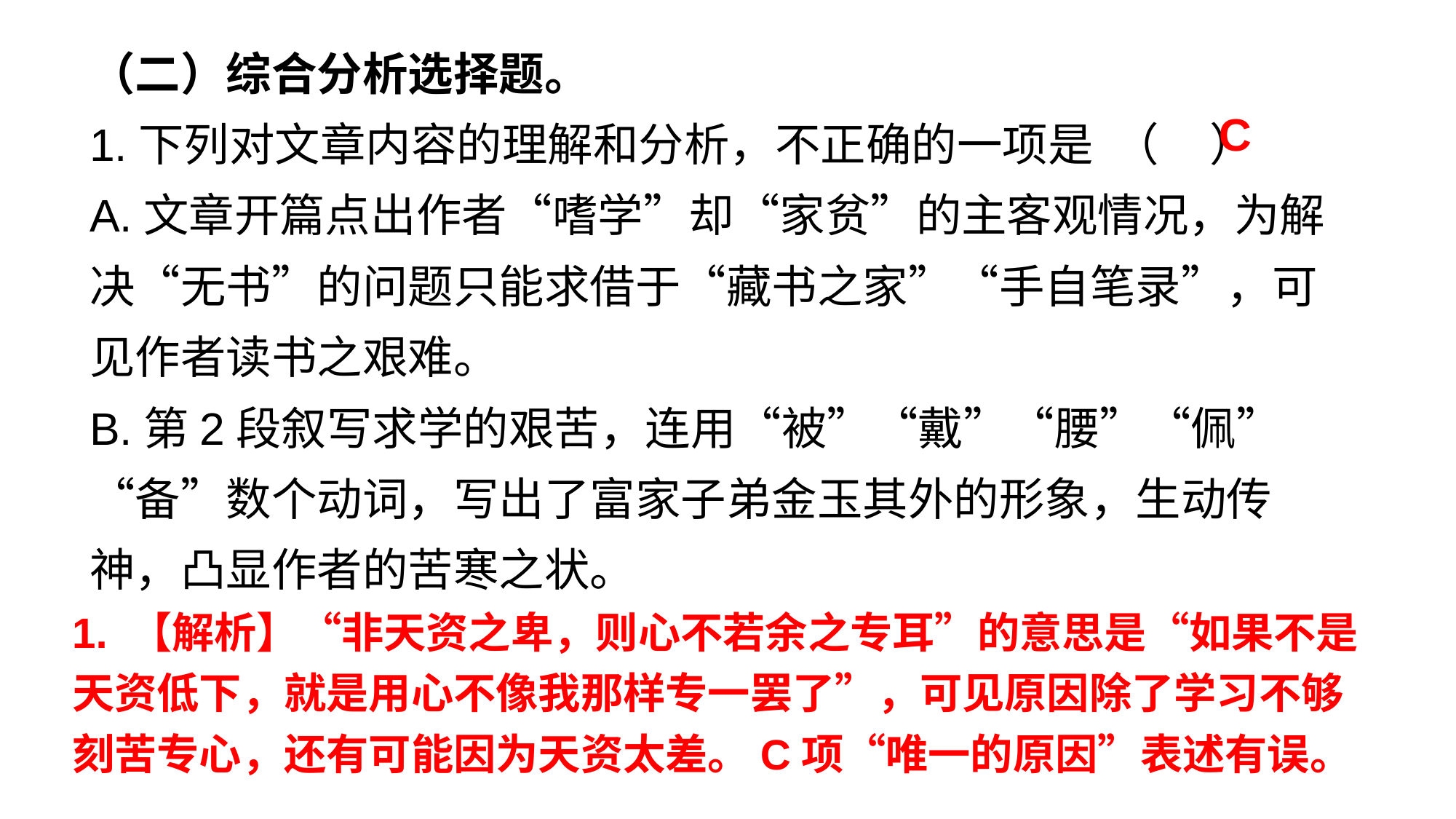

（二）综合分析选择题。
1.下列对文章内容的理解和分析，不正确的一项是  （     ）
A.文章开篇点出作者“嗜学”却“家贫”的主客观情况，为解决“无书”的问题只能求借于“藏书之家”“手自笔录”，可见作者读书之艰难。
B.第2段叙写求学的艰苦，连用“被”“戴”“腰”“佩”“备”数个动词，写出了富家子弟金玉其外的形象，生动传神，凸显作者的苦寒之状。
C
1. 【解析】“非天资之卑，则心不若余之专耳”的意思是“如果不是天资低下，就是用心不像我那样专一罢了”，可见原因除了学习不够刻苦专心，还有可能因为天资太差。C项“唯一的原因”表述有误。